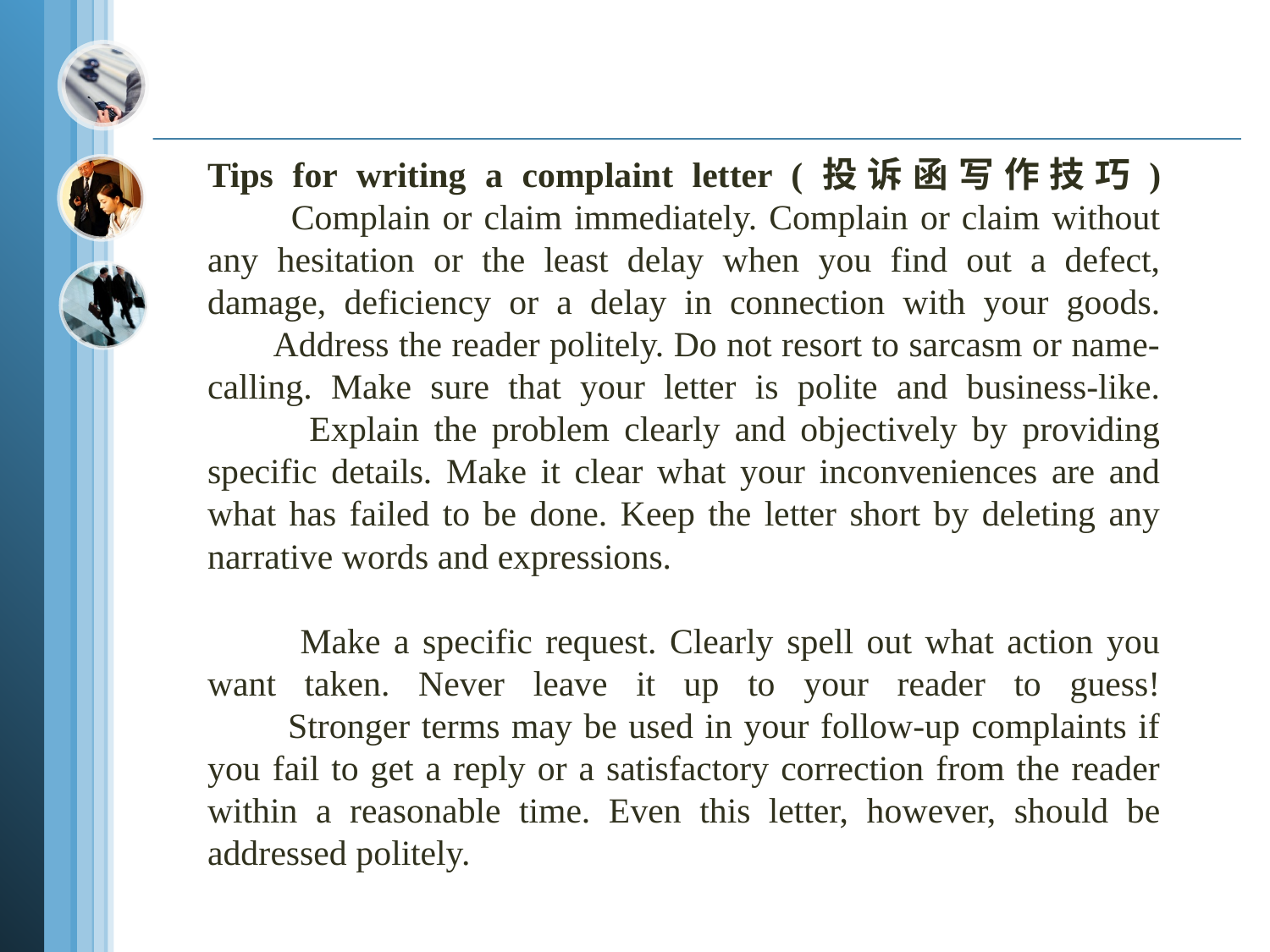

Tips for writing a complaint letter (投诉函写作技巧)
       Complain or claim immediately. Complain or claim without any hesitation or the least delay when you find out a defect, damage, deficiency or a delay in connection with your goods.
       Address the reader politely. Do not resort to sarcasm or name-calling. Make sure that your letter is polite and business-like.
       Explain the problem clearly and objectively by providing specific details. Make it clear what your inconveniences are and what has failed to be done. Keep the letter short by deleting any narrative words and expressions.
       Make a specific request. Clearly spell out what action you want taken. Never leave it up to your reader to guess!
       Stronger terms may be used in your follow-up complaints if you fail to get a reply or a satisfactory correction from the reader within a reasonable time. Even this letter, however, should be addressed politely.